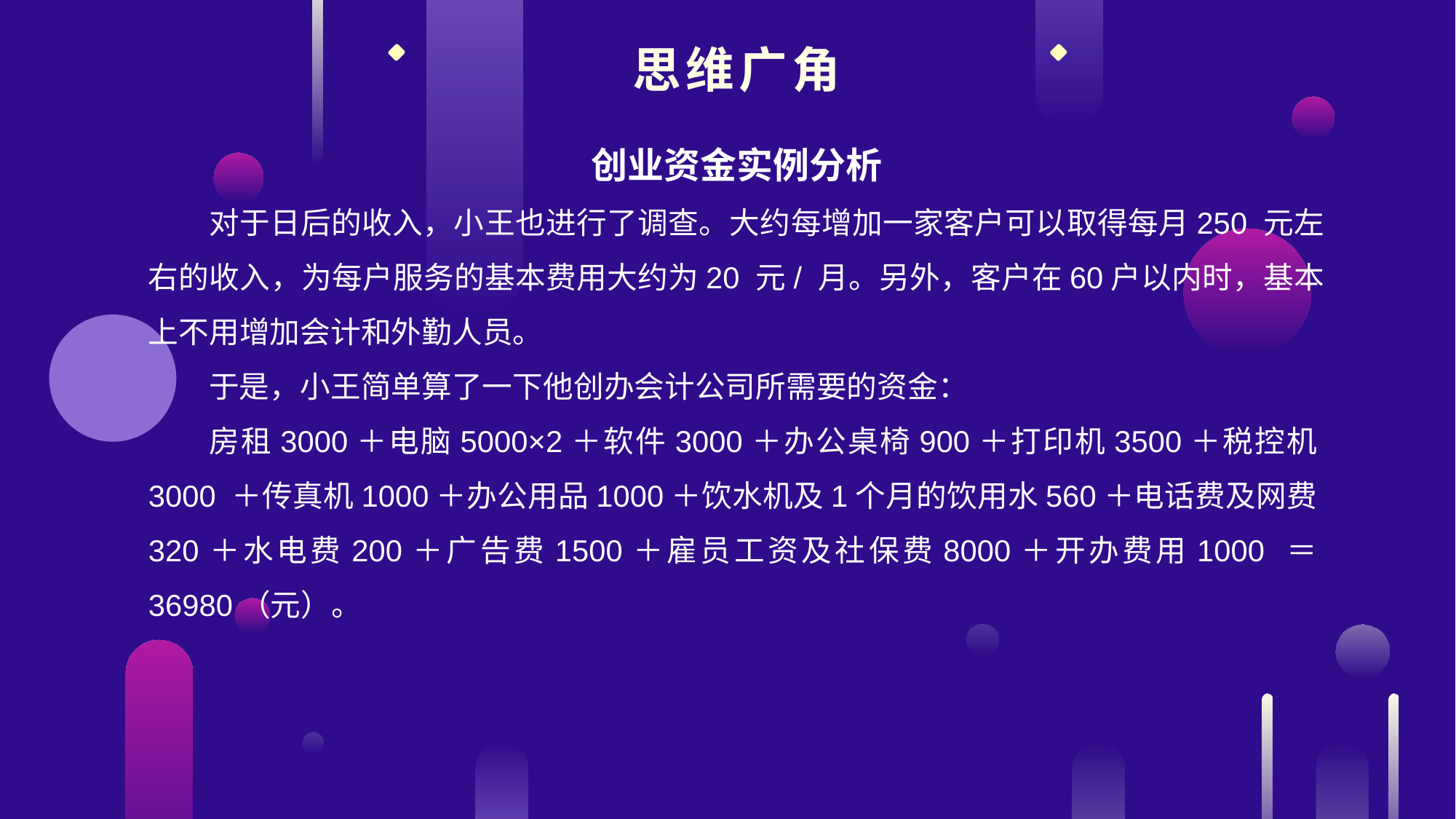

思维广角

创业资金实例分析
对于日后的收入，小王也进行了调查。大约每增加一家客户可以取得每月250 元左右的收入，为每户服务的基本费用大约为20 元/ 月。另外，客户在60户以内时，基本上不用增加会计和外勤人员。
于是，小王简单算了一下他创办会计公司所需要的资金：
房租3000＋电脑5000×2＋软件3000＋办公桌椅900＋打印机3500＋税控机3000 ＋传真机1000＋办公用品1000＋饮水机及1个月的饮用水560＋电话费及网费320＋水电费200＋广告费1500＋雇员工资及社保费8000＋开办费用1000 ＝36980（元）。